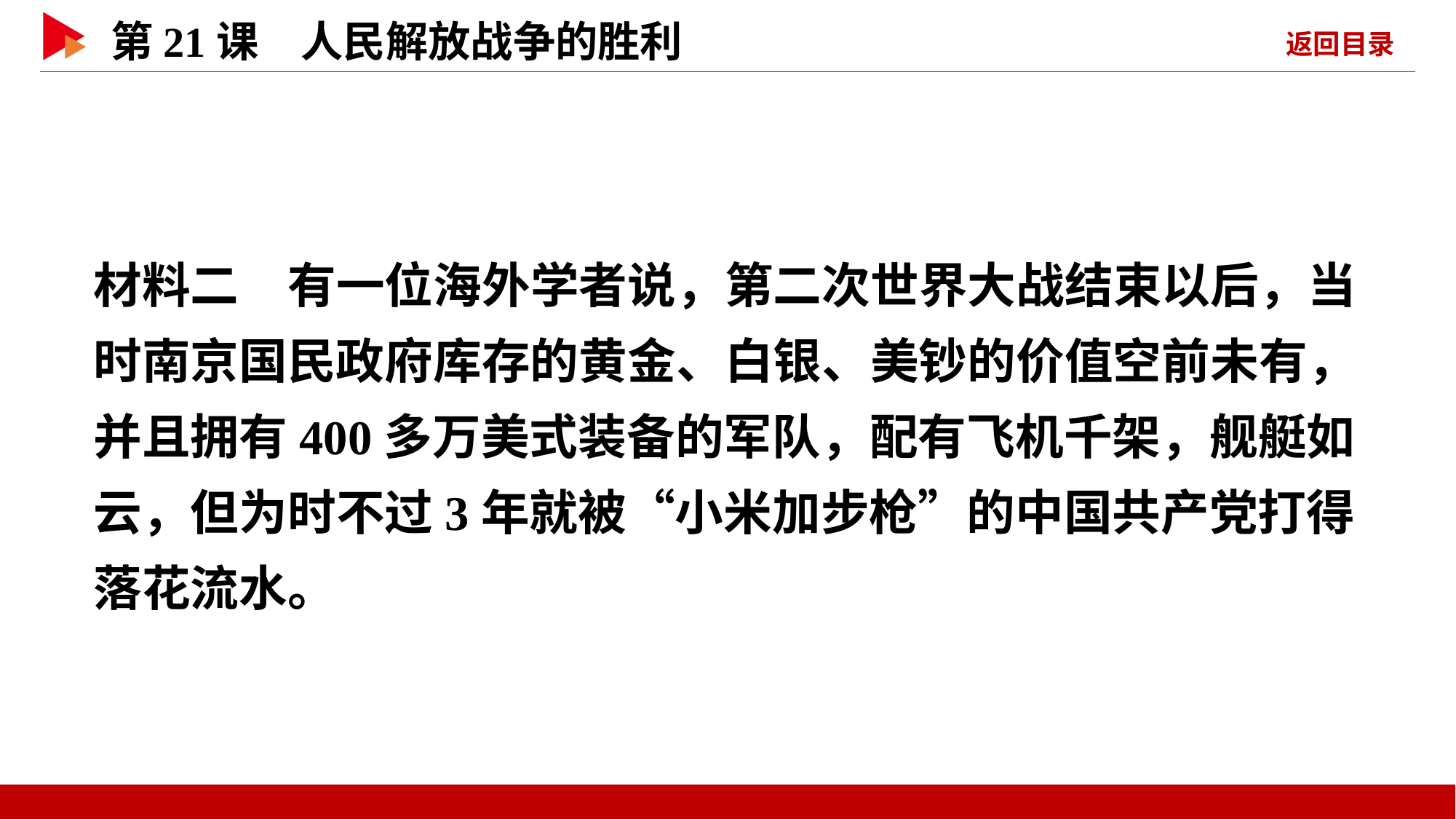

材料二　有一位海外学者说，第二次世界大战结束以后，当时南京国民政府库存的黄金、白银、美钞的价值空前未有，并且拥有400多万美式装备的军队，配有飞机千架，舰艇如云，但为时不过3年就被“小米加步枪”的中国共产党打得落花流水。